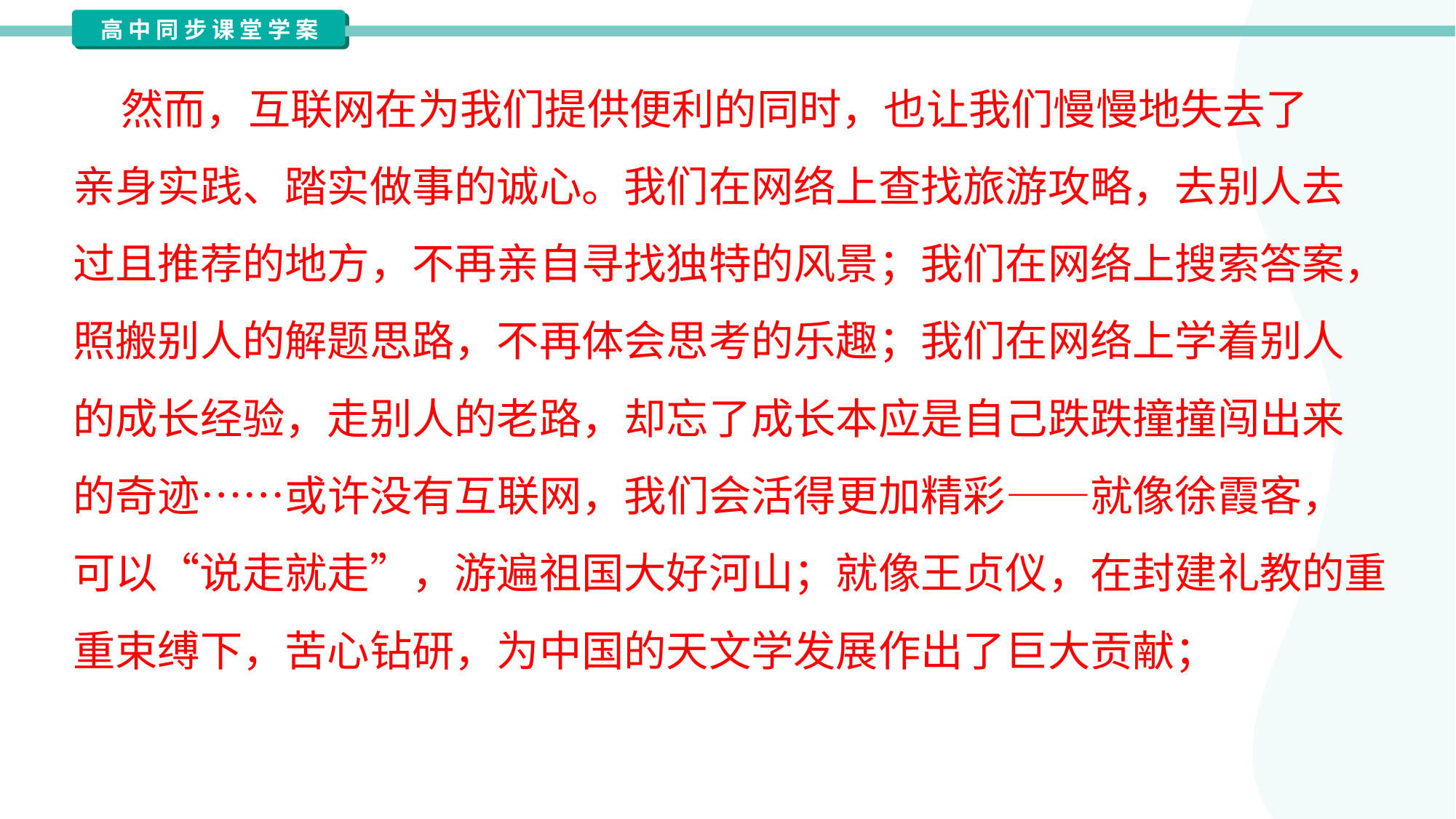

然而，互联网在为我们提供便利的同时，也让我们慢慢地失去了
亲身实践、踏实做事的诚心。我们在网络上查找旅游攻略，去别人去
过且推荐的地方，不再亲自寻找独特的风景；我们在网络上搜索答案，
照搬别人的解题思路，不再体会思考的乐趣；我们在网络上学着别人
的成长经验，走别人的老路，却忘了成长本应是自己跌跌撞撞闯出来
的奇迹……或许没有互联网，我们会活得更加精彩——就像徐霞客，
可以“说走就走”，游遍祖国大好河山；就像王贞仪，在封建礼教的重
重束缚下，苦心钻研，为中国的天文学发展作出了巨大贡献；